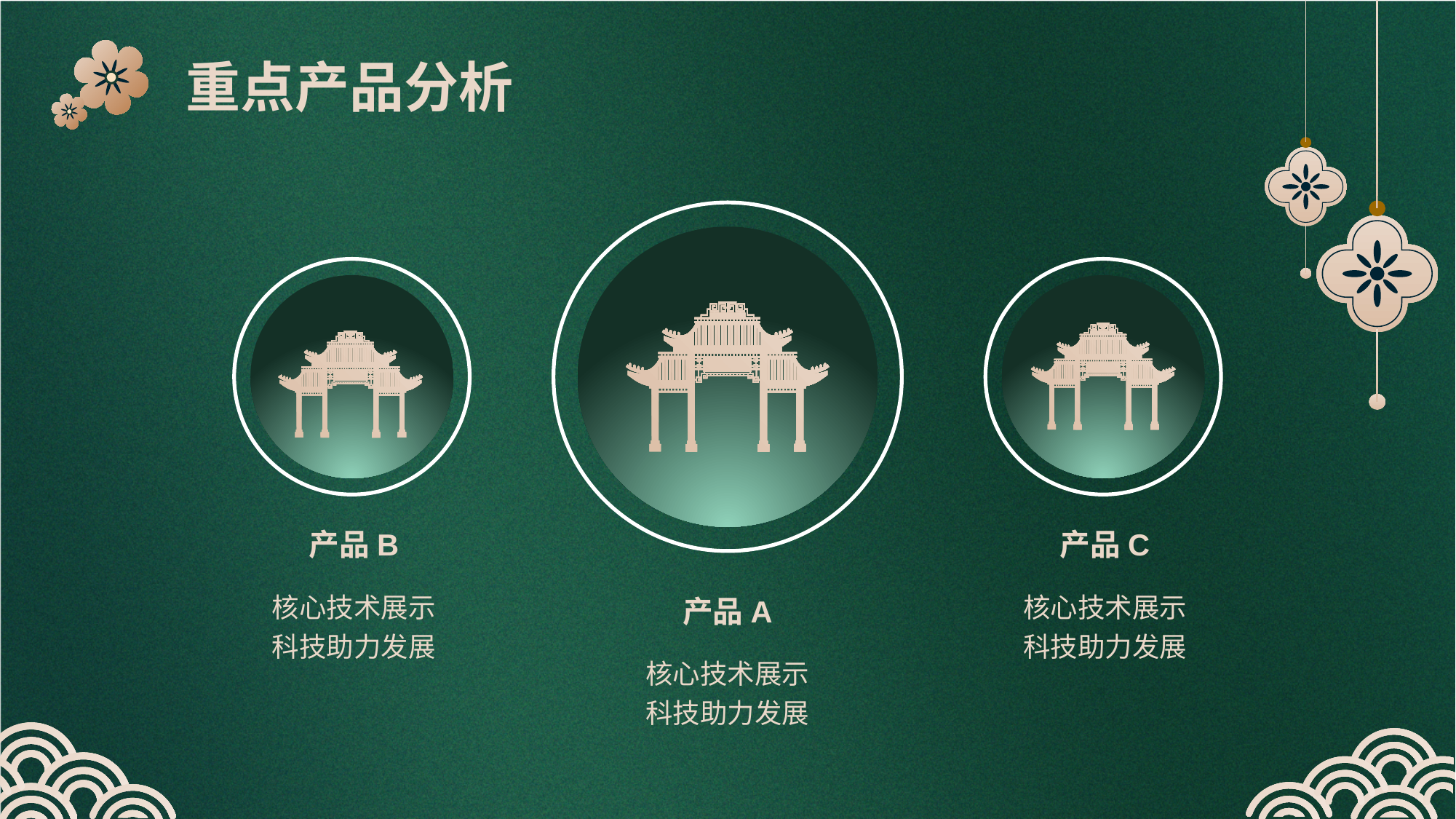

重点产品分析

产品C
产品B
核心技术展示
科技助力发展
核心技术展示
科技助力发展
产品A
核心技术展示
科技助力发展